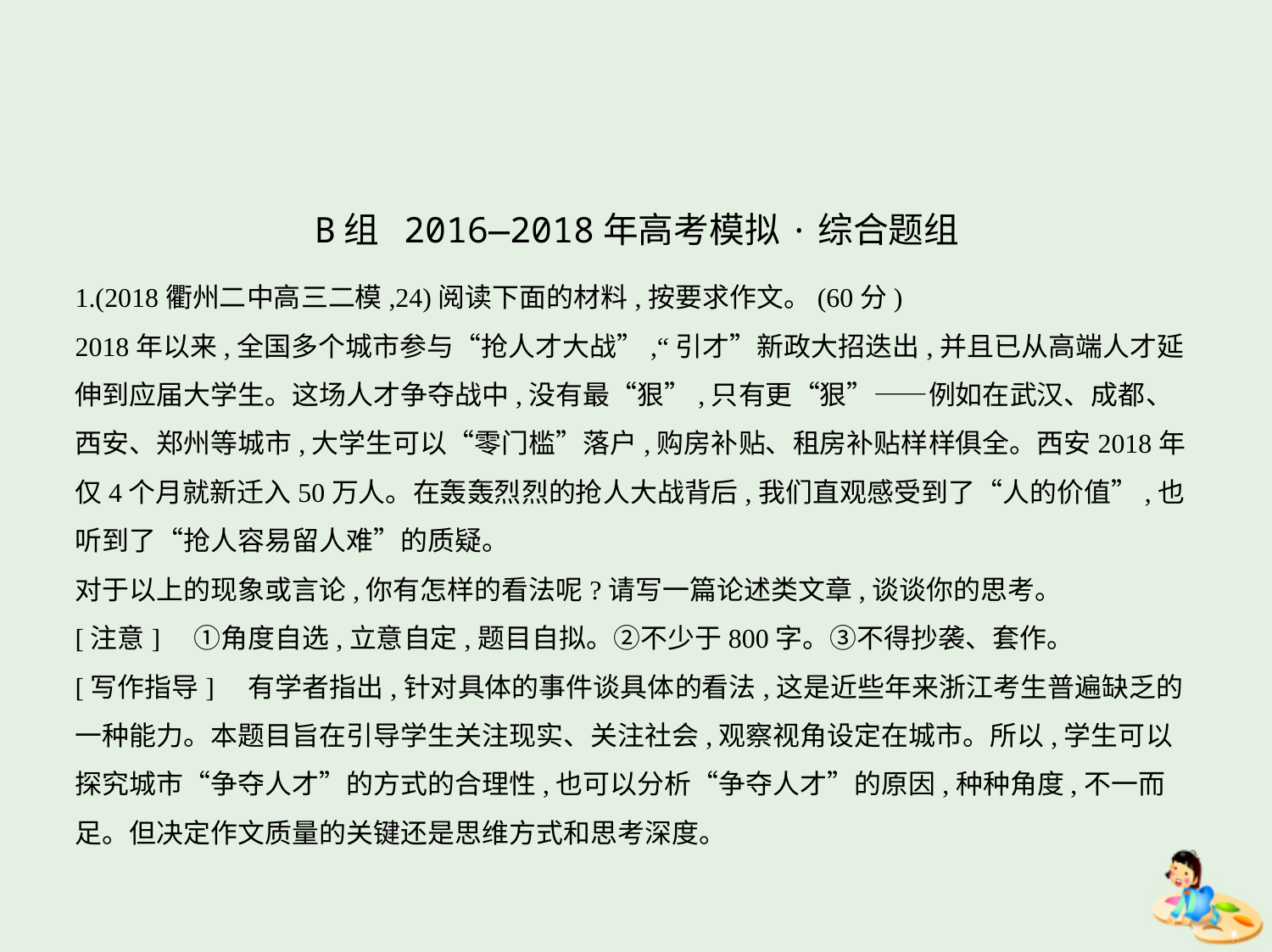

B组  2016—2018年高考模拟·综合题组
1.(2018衢州二中高三二模,24)阅读下面的材料,按要求作文。(60分)
2018年以来,全国多个城市参与“抢人才大战”,“引才”新政大招迭出,并且已从高端人才延
伸到应届大学生。这场人才争夺战中,没有最“狠”,只有更“狠”——例如在武汉、成都、
西安、郑州等城市,大学生可以“零门槛”落户,购房补贴、租房补贴样样俱全。西安2018年
仅4个月就新迁入50万人。在轰轰烈烈的抢人大战背后,我们直观感受到了“人的价值”,也
听到了“抢人容易留人难”的质疑。
对于以上的现象或言论,你有怎样的看法呢?请写一篇论述类文章,谈谈你的思考。
[注意]　①角度自选,立意自定,题目自拟。②不少于800字。③不得抄袭、套作。
[写作指导]　有学者指出,针对具体的事件谈具体的看法,这是近些年来浙江考生普遍缺乏的
一种能力。本题目旨在引导学生关注现实、关注社会,观察视角设定在城市。所以,学生可以
探究城市“争夺人才”的方式的合理性,也可以分析“争夺人才”的原因,种种角度,不一而
足。但决定作文质量的关键还是思维方式和思考深度。